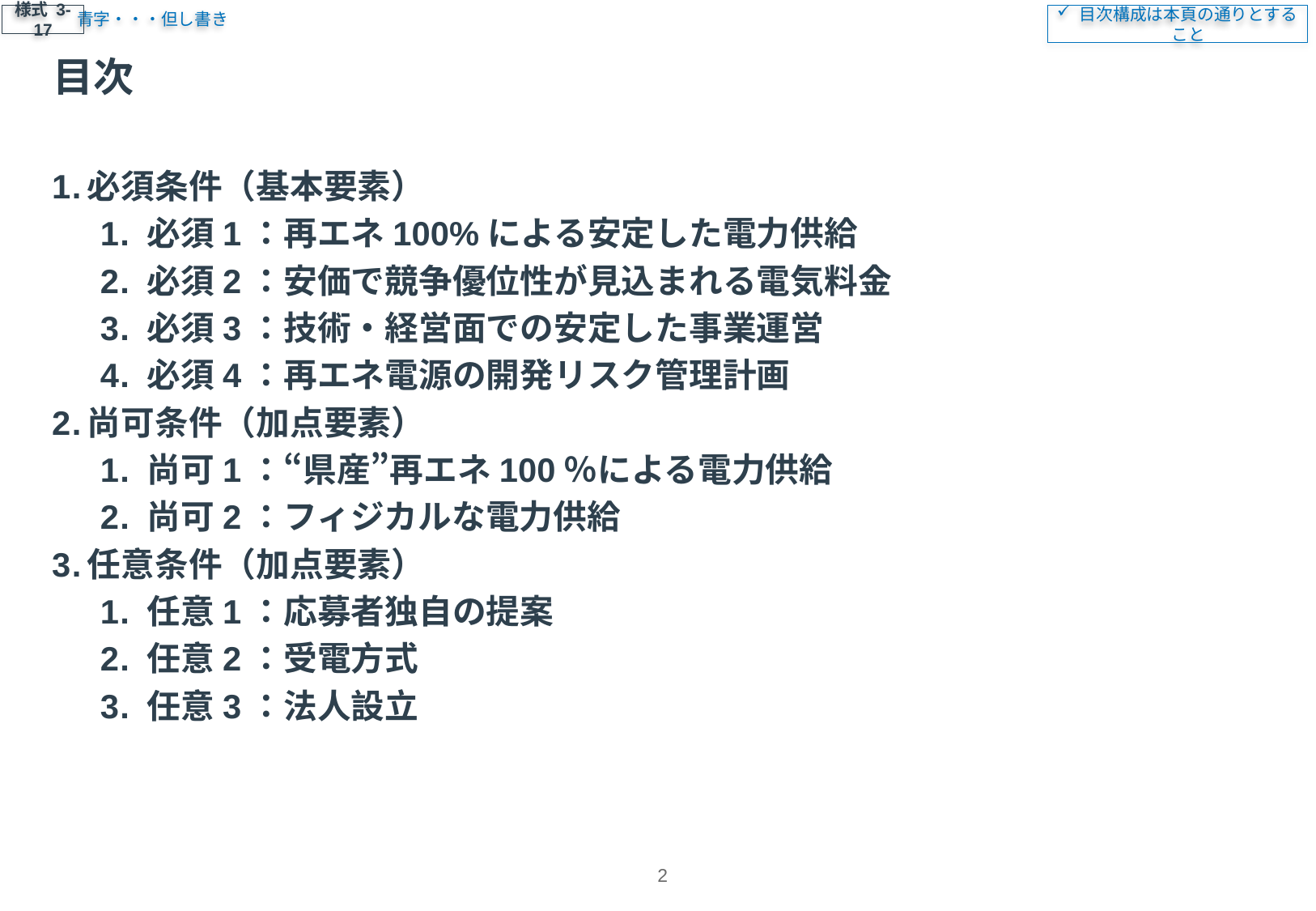

青字・・・但し書き
様式 3-17
目次構成は本頁の通りとすること
目次
必須条件（基本要素）
必須1：再エネ100%による安定した電力供給
必須2：安価で競争優位性が見込まれる電気料金
必須3：技術・経営面での安定した事業運営
必須4：再エネ電源の開発リスク管理計画
尚可条件（加点要素）
尚可1：“県産”再エネ100％による電力供給
尚可2：フィジカルな電力供給
任意条件（加点要素）
任意1：応募者独自の提案
任意2：受電方式
任意3：法人設立